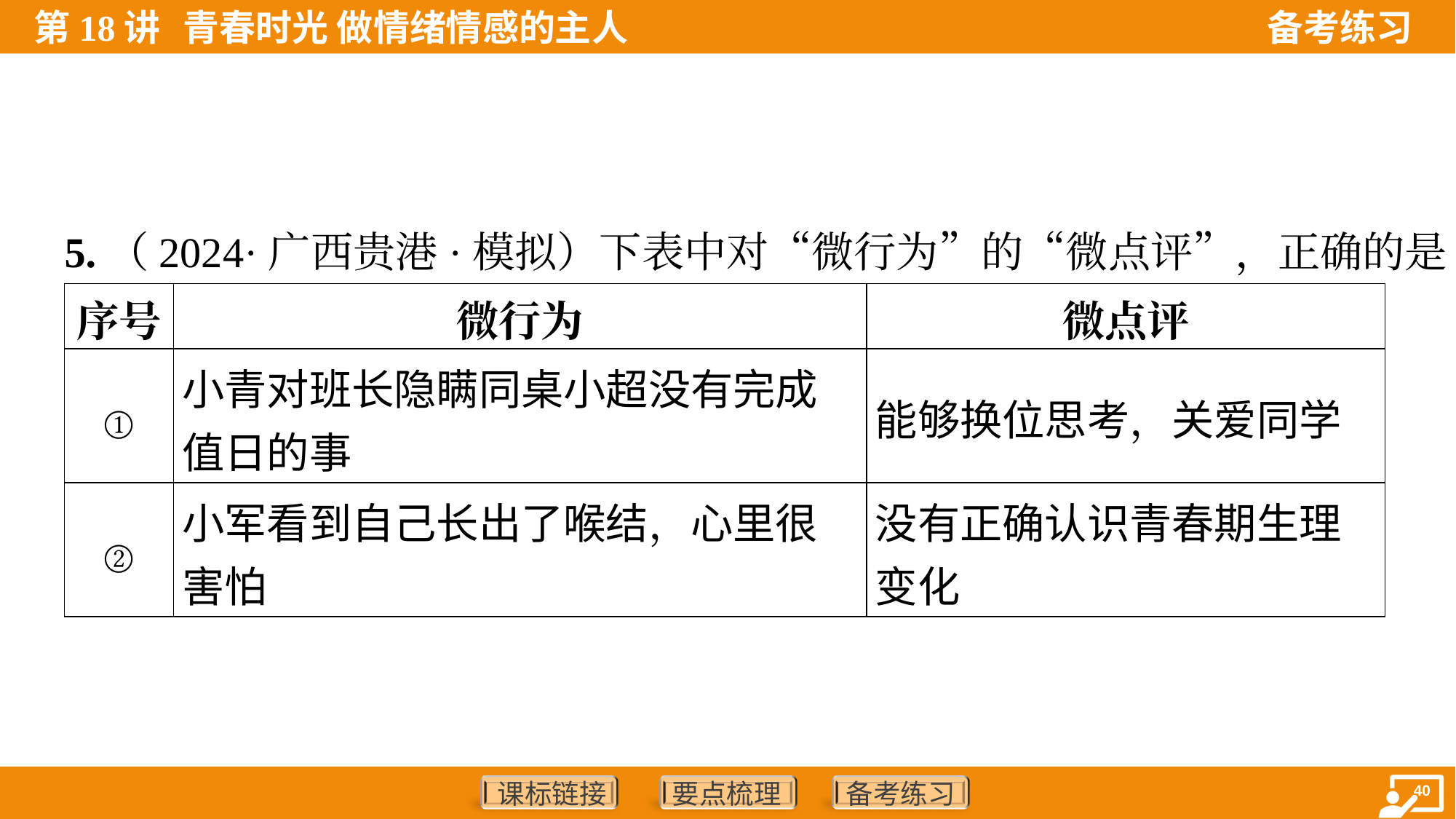

5.（2024·广西贵港·模拟）下表中对“微行为”的“微点评”，正确的是 (     )
| 序号 | 微行为 | 微点评 |
| --- | --- | --- |
| ① | 小青对班长隐瞒同桌小超没有完成 值日的事 | 能够换位思考，关爱同学 |
| ② | 小军看到自己长出了喉结，心里很 害怕 | 没有正确认识青春期生理 变化 |